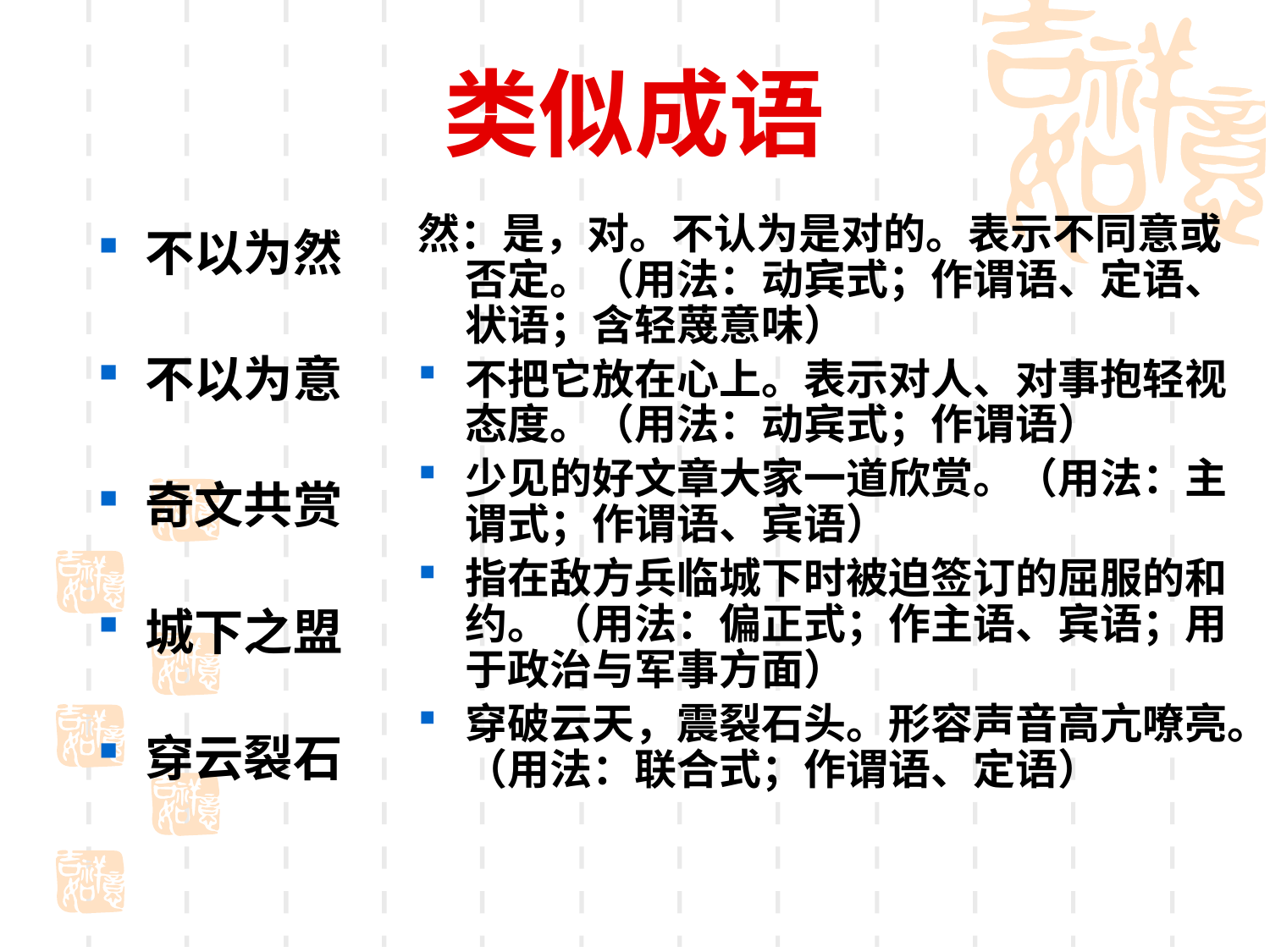

# 类似成语
然：是，对。不认为是对的。表示不同意或否定。（用法：动宾式；作谓语、定语、状语；含轻蔑意味）
不把它放在心上。表示对人、对事抱轻视态度。（用法：动宾式；作谓语）
少见的好文章大家一道欣赏。（用法：主谓式；作谓语、宾语）
指在敌方兵临城下时被迫签订的屈服的和约。（用法：偏正式；作主语、宾语；用于政治与军事方面）
穿破云天，震裂石头。形容声音高亢嘹亮。（用法：联合式；作谓语、定语）
不以为然

不以为意

奇文共赏

城下之盟

穿云裂石